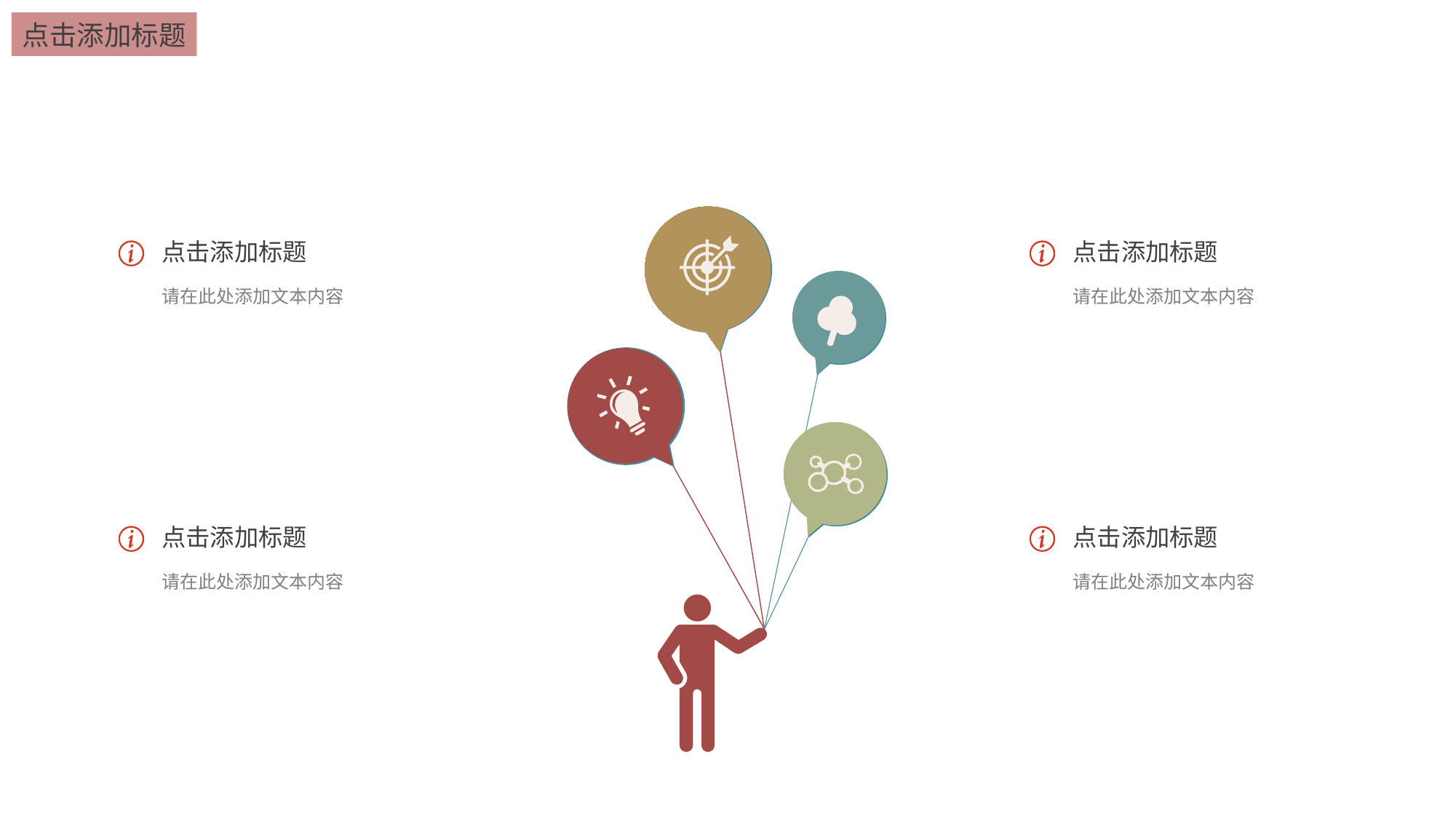

点击添加标题

点击添加标题

请在此处添加文本内容
点击添加标题

请在此处添加文本内容
点击添加标题

请在此处添加文本内容
点击添加标题

请在此处添加文本内容